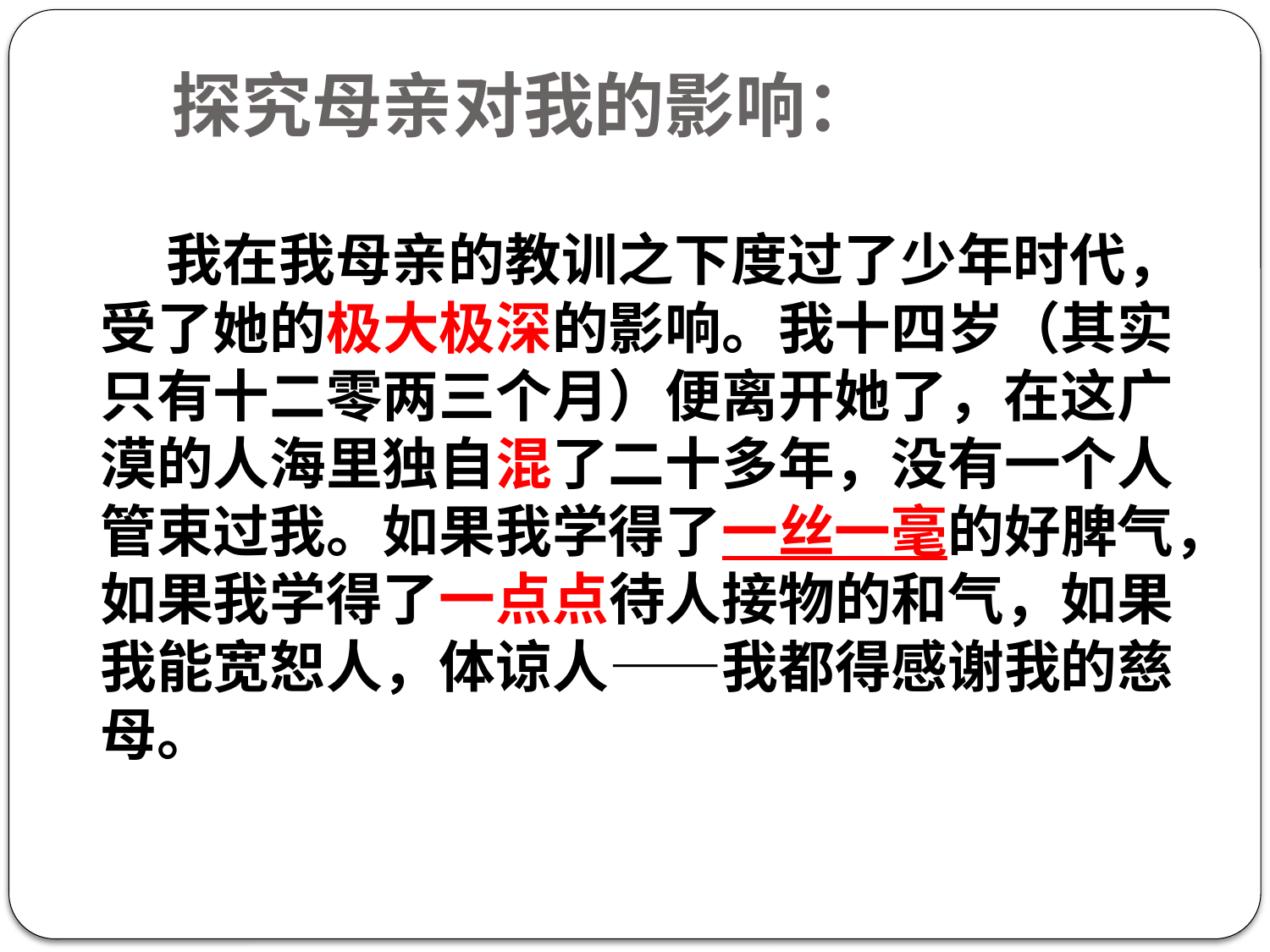

# 探究母亲对我的影响：
       我在我母亲的教训之下度过了少年时代，受了她的极大极深的影响。我十四岁（其实只有十二零两三个月）便离开她了，在这广漠的人海里独自混了二十多年，没有一个人管束过我。如果我学得了一丝一毫的好脾气，如果我学得了一点点待人接物的和气，如果我能宽恕人，体谅人——我都得感谢我的慈母。